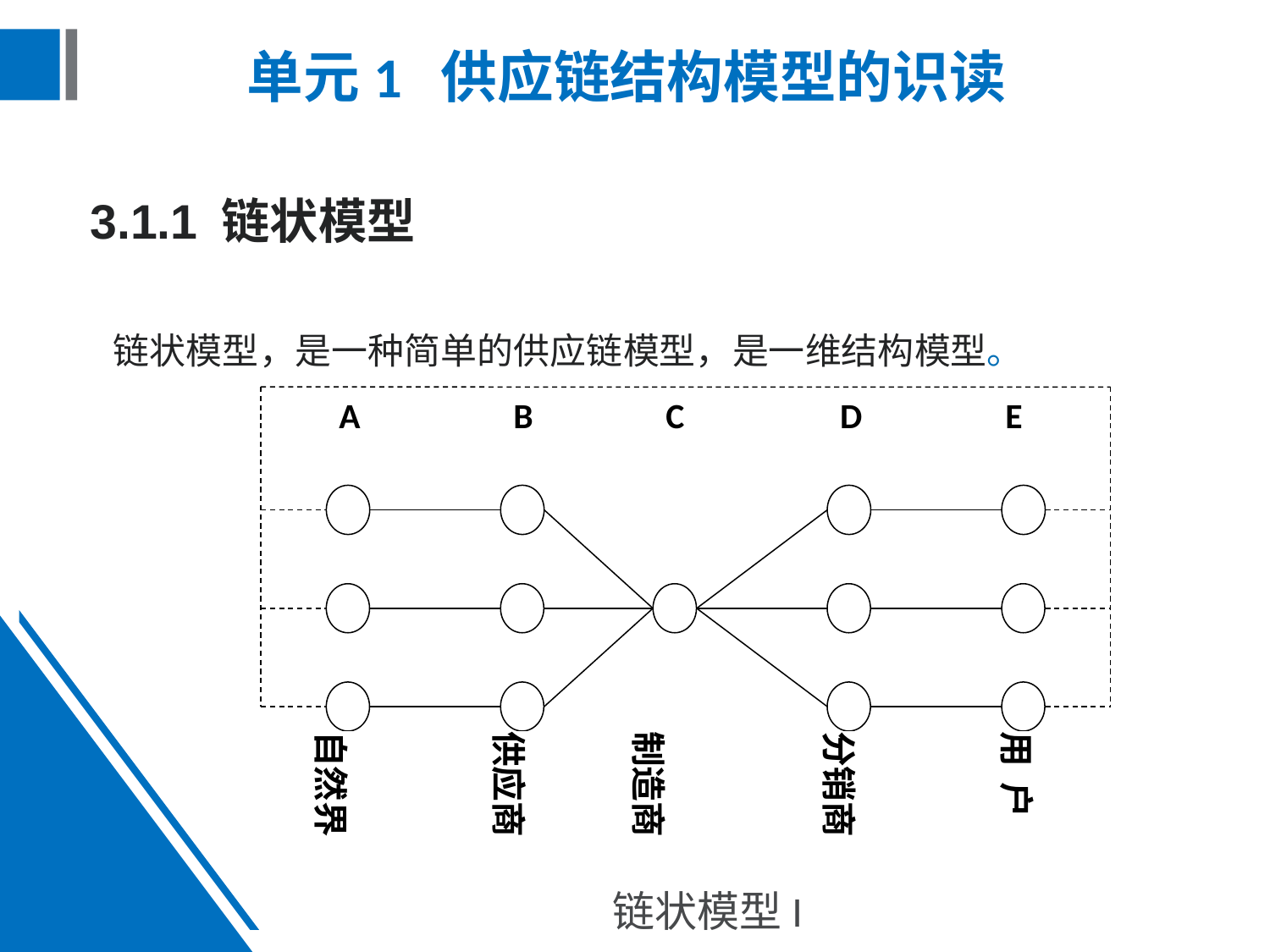

# 单元1  供应链结构模型的识读
3.1.1 链状模型

链状模型，是一种简单的供应链模型，是一维结构模型。

A
B
C
D
E

供应商
自然界
制造商
分销商
用  户
链状模型I